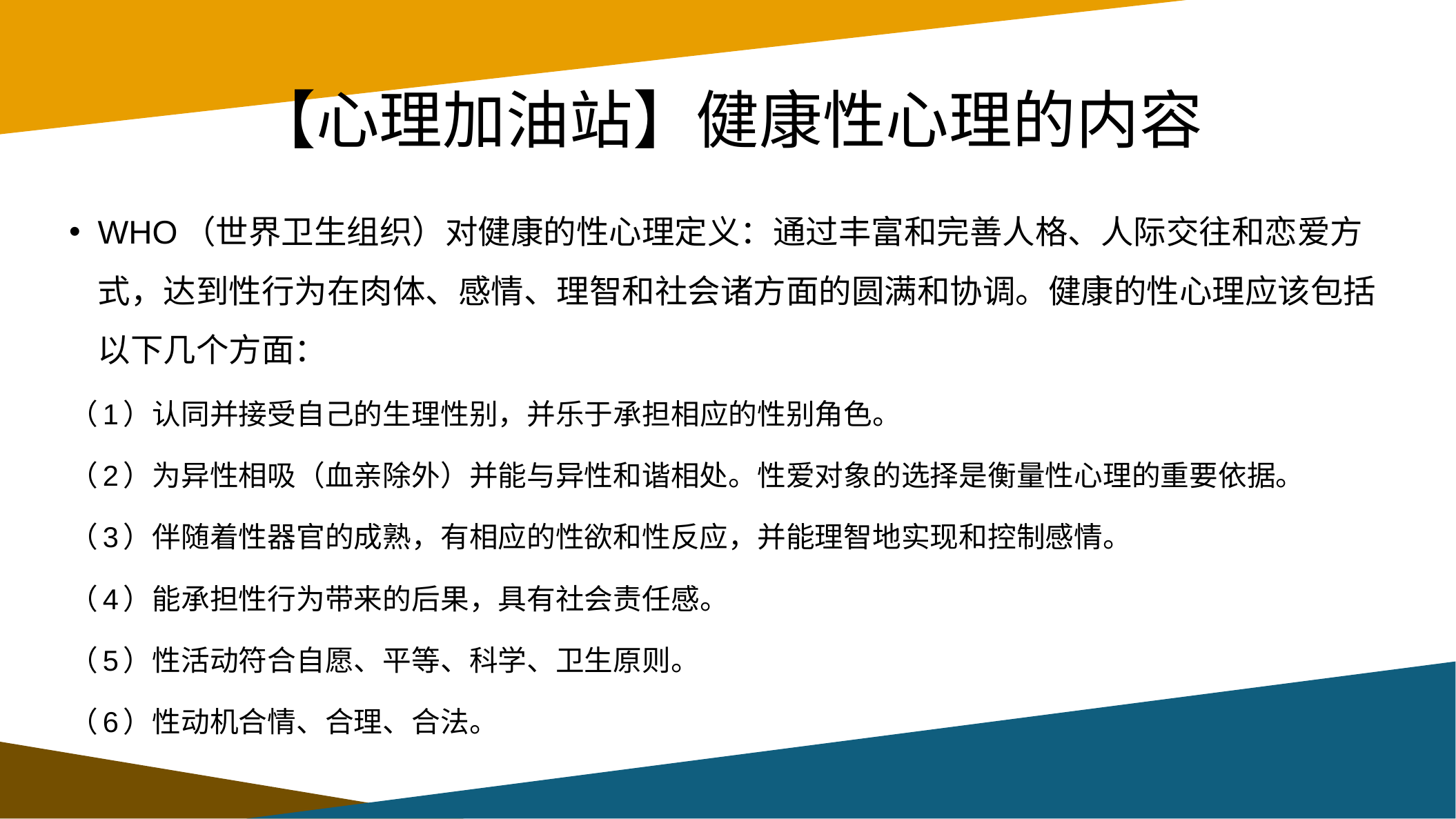

# 【心理加油站】健康性心理的内容
WHO（世界卫生组织）对健康的性心理定义：通过丰富和完善人格、人际交往和恋爱方式，达到性行为在肉体、感情、理智和社会诸方面的圆满和协调。健康的性心理应该包括以下几个方面：
（1）认同并接受自己的生理性别，并乐于承担相应的性别角色。
（2）为异性相吸（血亲除外）并能与异性和谐相处。性爱对象的选择是衡量性心理的重要依据。
（3）伴随着性器官的成熟，有相应的性欲和性反应，并能理智地实现和控制感情。
（4）能承担性行为带来的后果，具有社会责任感。
（5）性活动符合自愿、平等、科学、卫生原则。
（6）性动机合情、合理、合法。